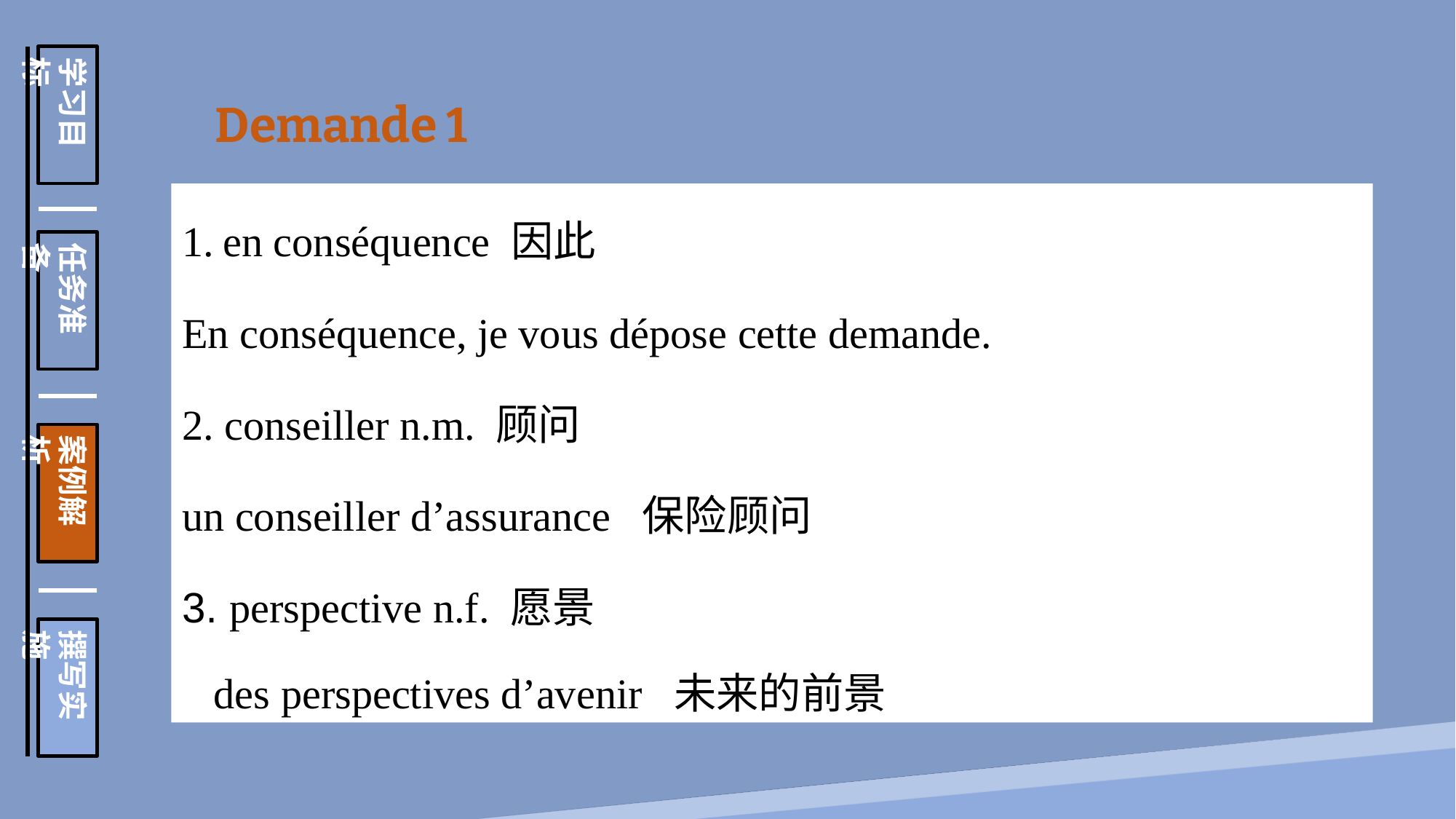

学习目标
任务准备
案例解析
撰写实施
Demande 1
en conséquence 因此
En conséquence, je vous dépose cette demande.
2. conseiller n.m. 顾问
un conseiller d’assurance  保险顾问
3. perspective n.f. 愿景
   des perspectives d’avenir  未来的前景